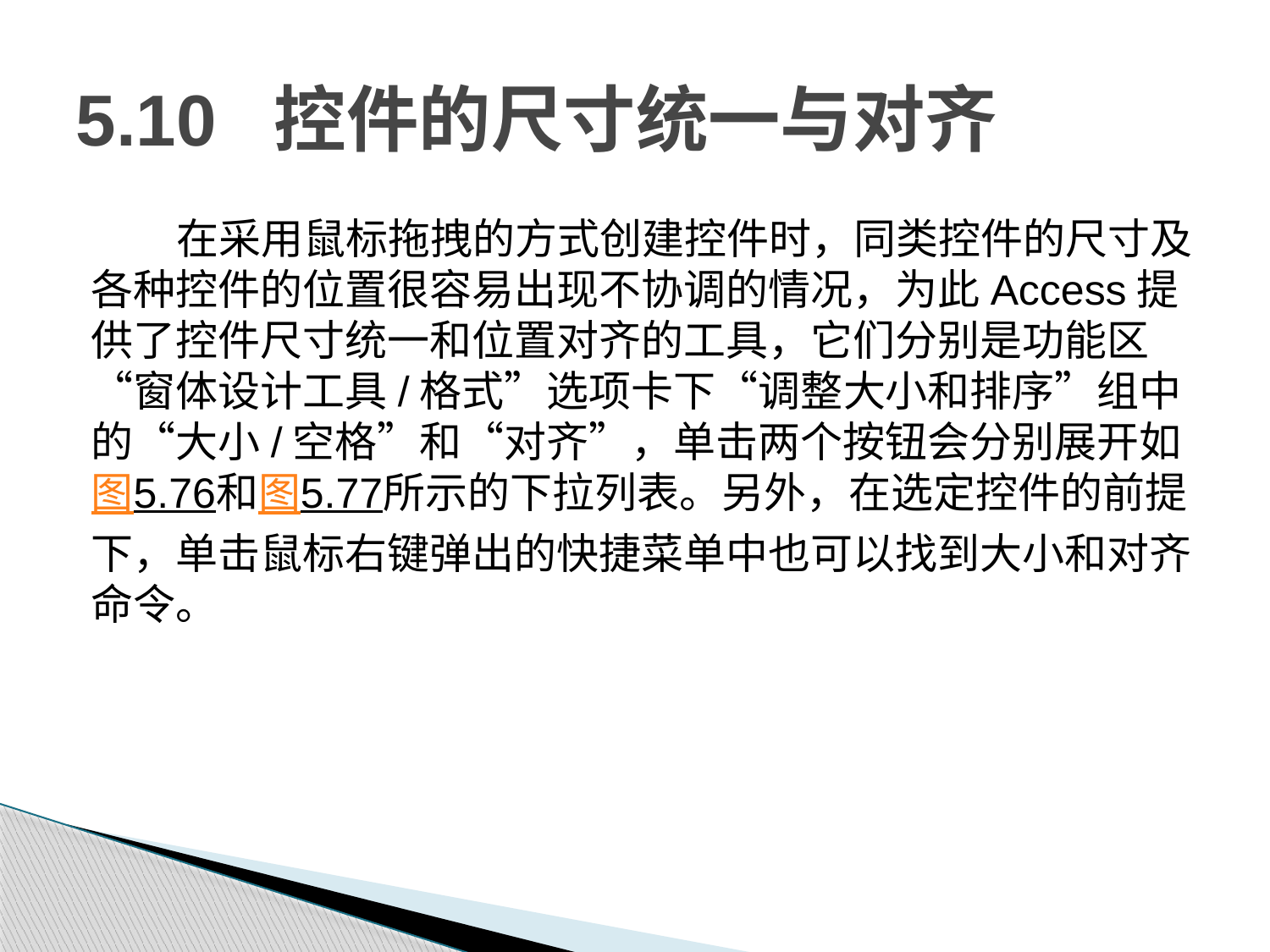

# 5.10  控件的尺寸统一与对齐
在采用鼠标拖拽的方式创建控件时，同类控件的尺寸及各种控件的位置很容易出现不协调的情况，为此Access提供了控件尺寸统一和位置对齐的工具，它们分别是功能区“窗体设计工具/格式”选项卡下“调整大小和排序”组中的“大小/空格”和“对齐”，单击两个按钮会分别展开如图5.76和图5.77所示的下拉列表。另外，在选定控件的前提下，单击鼠标右键弹出的快捷菜单中也可以找到大小和对齐命令。